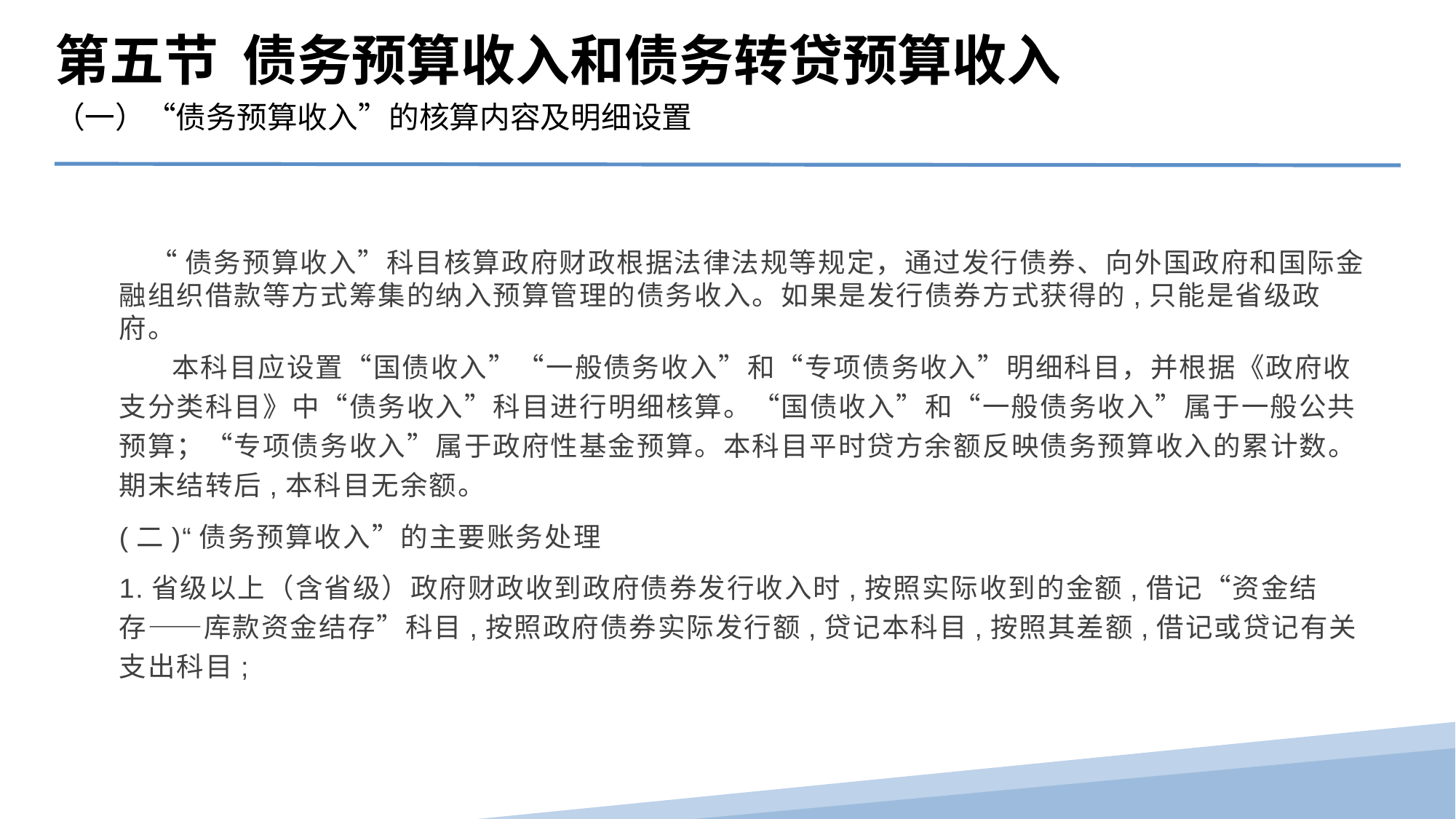

第五节  债务预算收入和债务转贷预算收入
（一）“债务预算收入”的核算内容及明细设置
    “债务预算收入”科目核算政府财政根据法律法规等规定，通过发行债券、向外国政府和国际金融组织借款等方式筹集的纳入预算管理的债务收入。如果是发行债券方式获得的,只能是省级政府。
      本科目应设置“国债收入”“一般债务收入”和“专项债务收入”明细科目，并根据《政府收支分类科目》中“债务收入”科目进行明细核算。“国债收入”和“一般债务收入”属于一般公共预算；“专项债务收入”属于政府性基金预算。本科目平时贷方余额反映债务预算收入的累计数。期末结转后,本科目无余额。
(二)“债务预算收入”的主要账务处理
1.省级以上（含省级）政府财政收到政府债券发行收入时,按照实际收到的金额,借记“资金结存――库款资金结存”科目,按照政府债券实际发行额,贷记本科目,按照其差额,借记或贷记有关支出科目;